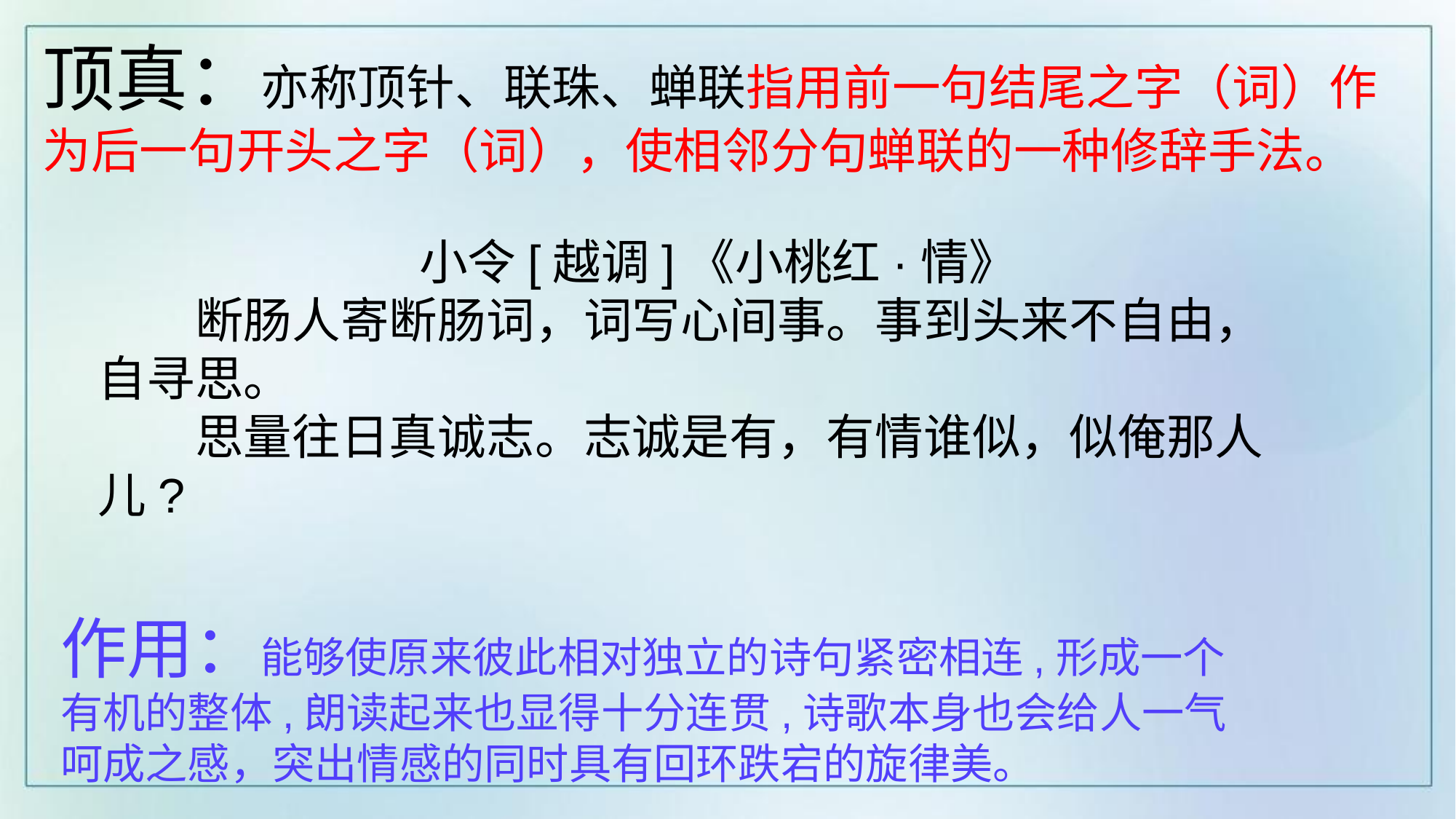

顶真：亦称顶针、联珠、蝉联指用前一句结尾之字（词）作为后一句开头之字（词），使相邻分句蝉联的一种修辞手法。
                       小令[越调]《小桃红·情》
　　断肠人寄断肠词，词写心间事。事到头来不自由，自寻思。
　　思量往日真诚志。志诚是有，有情谁似，似俺那人儿?
作用：能够使原来彼此相对独立的诗句紧密相连,形成一个有机的整体,朗读起来也显得十分连贯,诗歌本身也会给人一气呵成之感，突出情感的同时具有回环跌宕的旋律美。